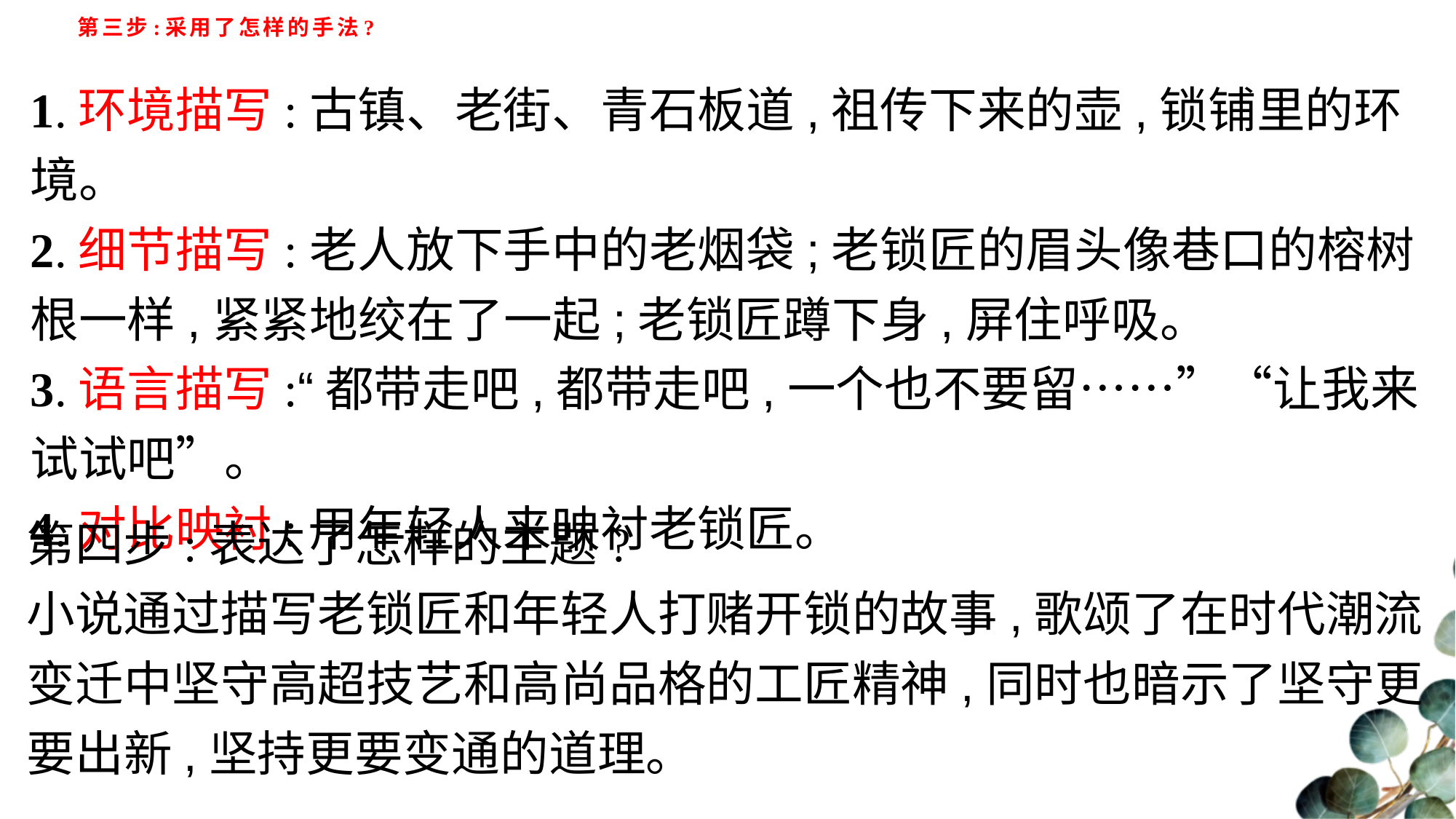

# 第三步:采用了怎样的手法?
1.环境描写:古镇、老街、青石板道,祖传下来的壶,锁铺里的环境。
2.细节描写:老人放下手中的老烟袋;老锁匠的眉头像巷口的榕树根一样,紧紧地绞在了一起;老锁匠蹲下身,屏住呼吸。
3.语言描写:“都带走吧,都带走吧,一个也不要留……”“让我来试试吧”。
4.对比映衬:用年轻人来映衬老锁匠。
第四步:表达了怎样的主题?
小说通过描写老锁匠和年轻人打赌开锁的故事,歌颂了在时代潮流变迁中坚守高超技艺和高尚品格的工匠精神,同时也暗示了坚守更要出新,坚持更要变通的道理。